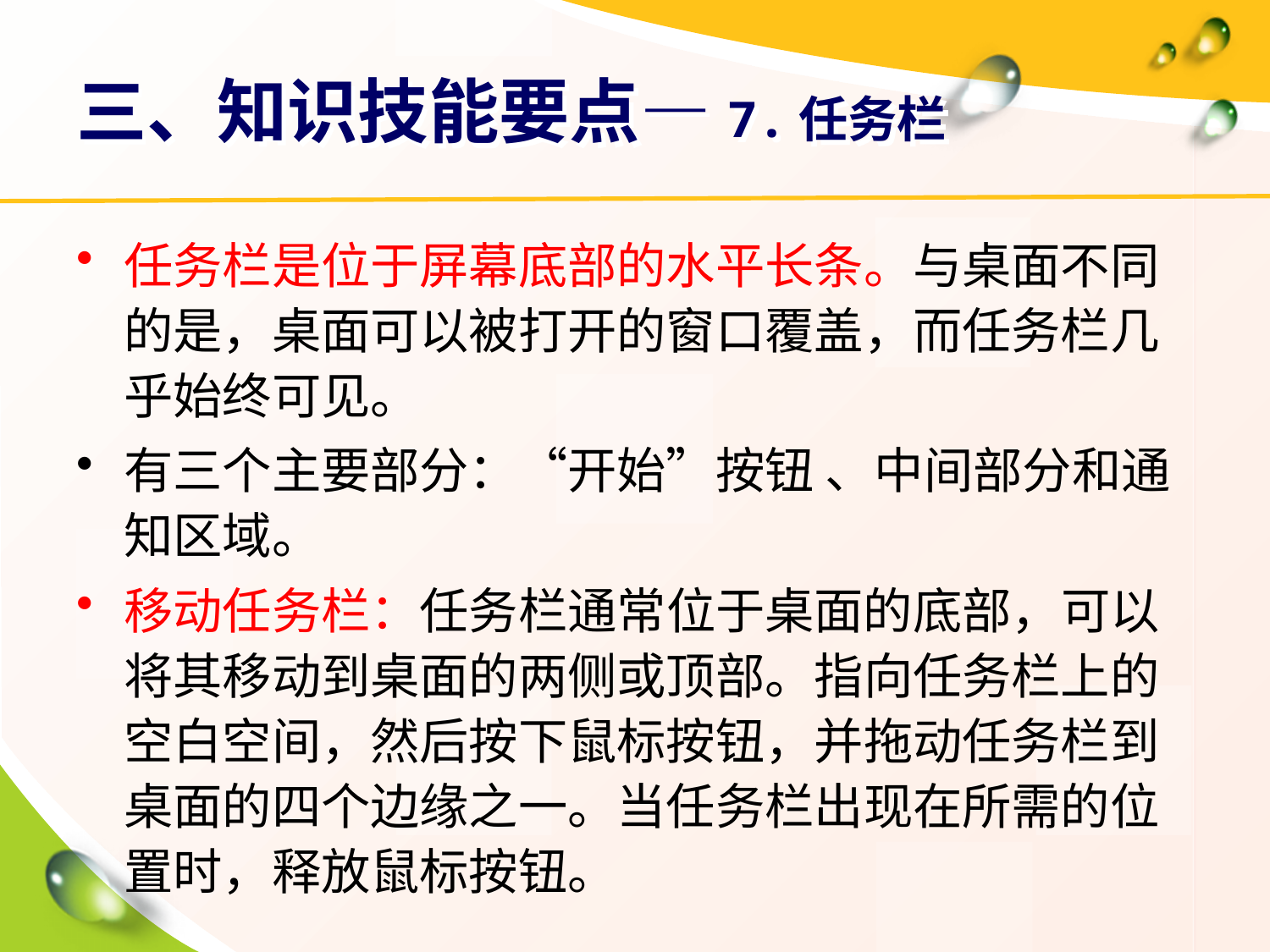

# 三、知识技能要点—7.任务栏
任务栏是位于屏幕底部的水平长条。与桌面不同的是，桌面可以被打开的窗口覆盖，而任务栏几乎始终可见。
有三个主要部分：“开始”按钮 、中间部分和通知区域。
移动任务栏：任务栏通常位于桌面的底部，可以将其移动到桌面的两侧或顶部。指向任务栏上的空白空间，然后按下鼠标按钮，并拖动任务栏到桌面的四个边缘之一。当任务栏出现在所需的位置时，释放鼠标按钮。